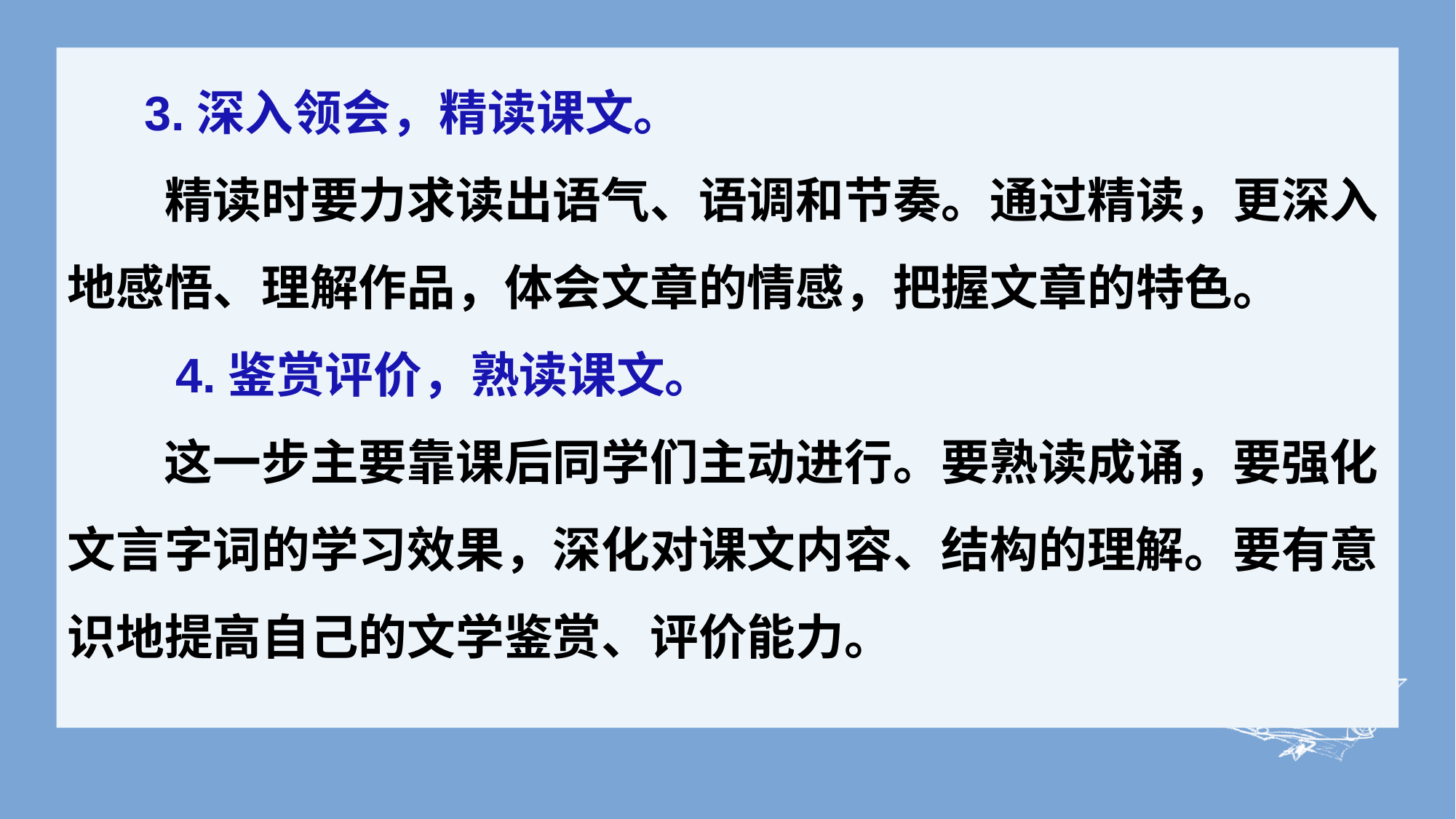

3.深入领会，精读课文。
　　精读时要力求读出语气、语调和节奏。通过精读，更深入地感悟、理解作品，体会文章的情感，把握文章的特色。
　　4.鉴赏评价，熟读课文。
　　这一步主要靠课后同学们主动进行。要熟读成诵，要强化文言字词的学习效果，深化对课文内容、结构的理解。要有意识地提高自己的文学鉴赏、评价能力。